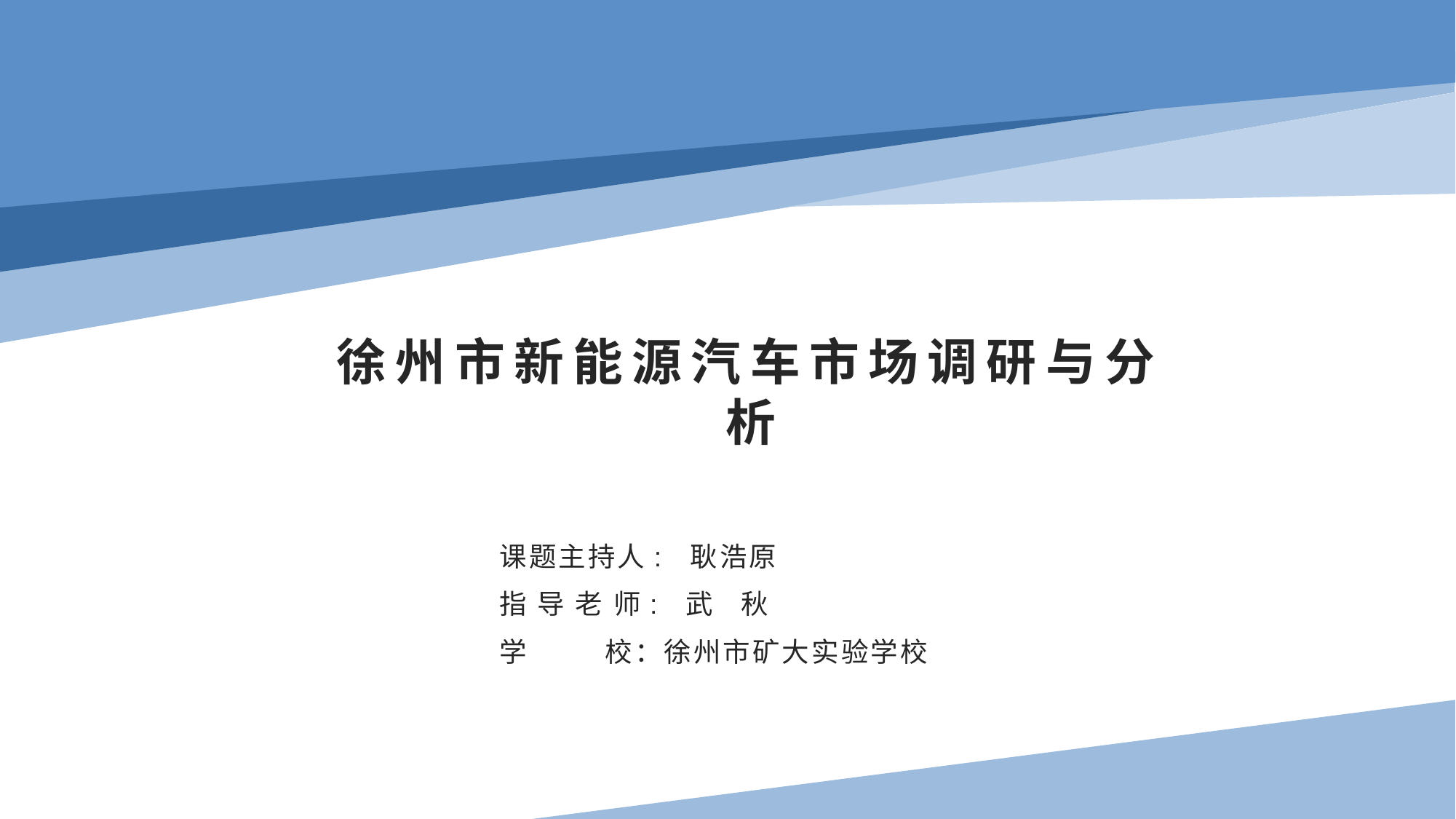

# 徐州市新能源汽车市场调研与分析
课题主持人:  耿浩原
指 导 老 师:  武   秋
学         校：徐州市矿大实验学校